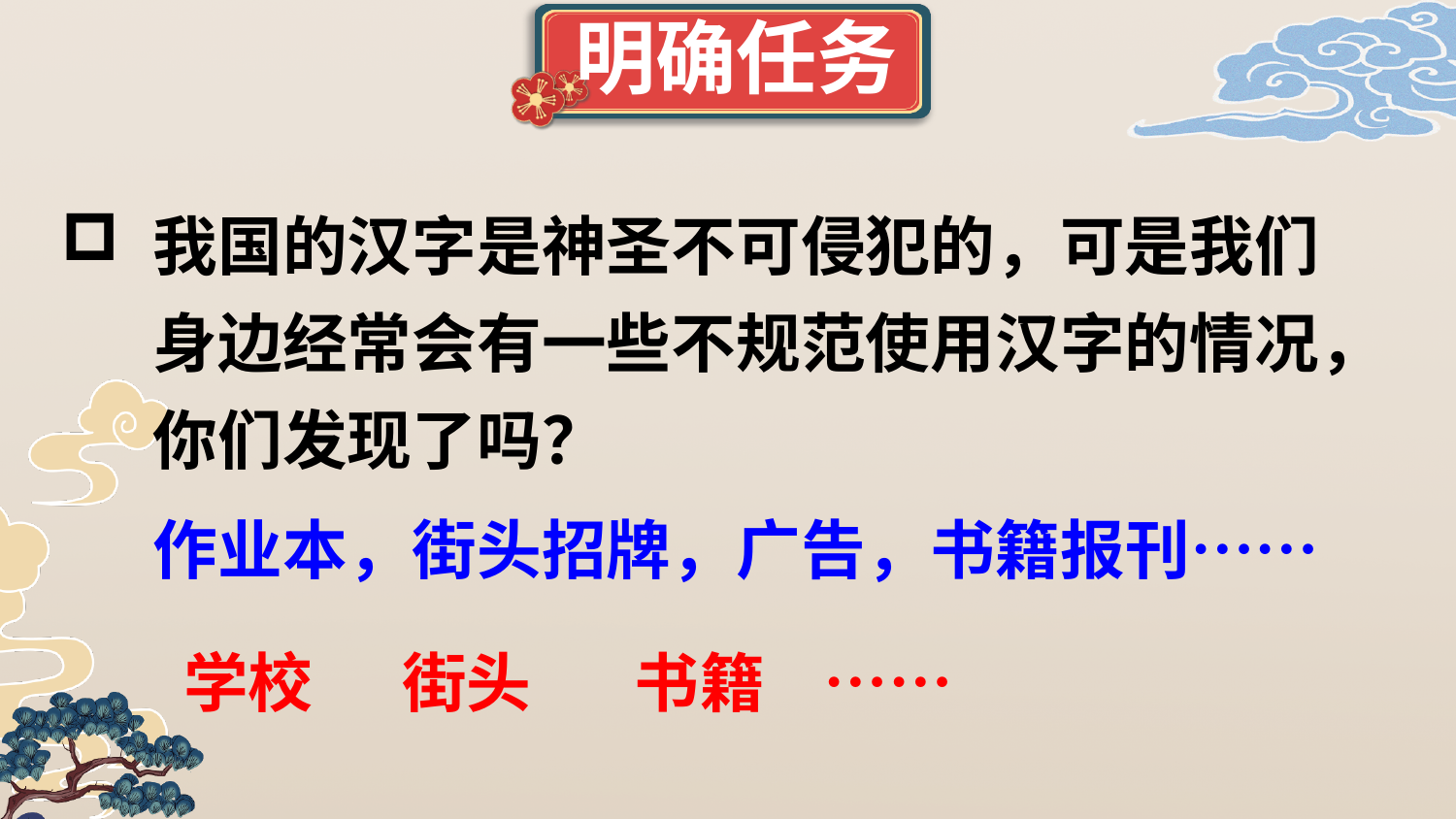

明确任务
我国的汉字是神圣不可侵犯的，可是我们身边经常会有一些不规范使用汉字的情况，你们发现了吗？
作业本，街头招牌，广告，书籍报刊……
 学校      街头       书籍    ……